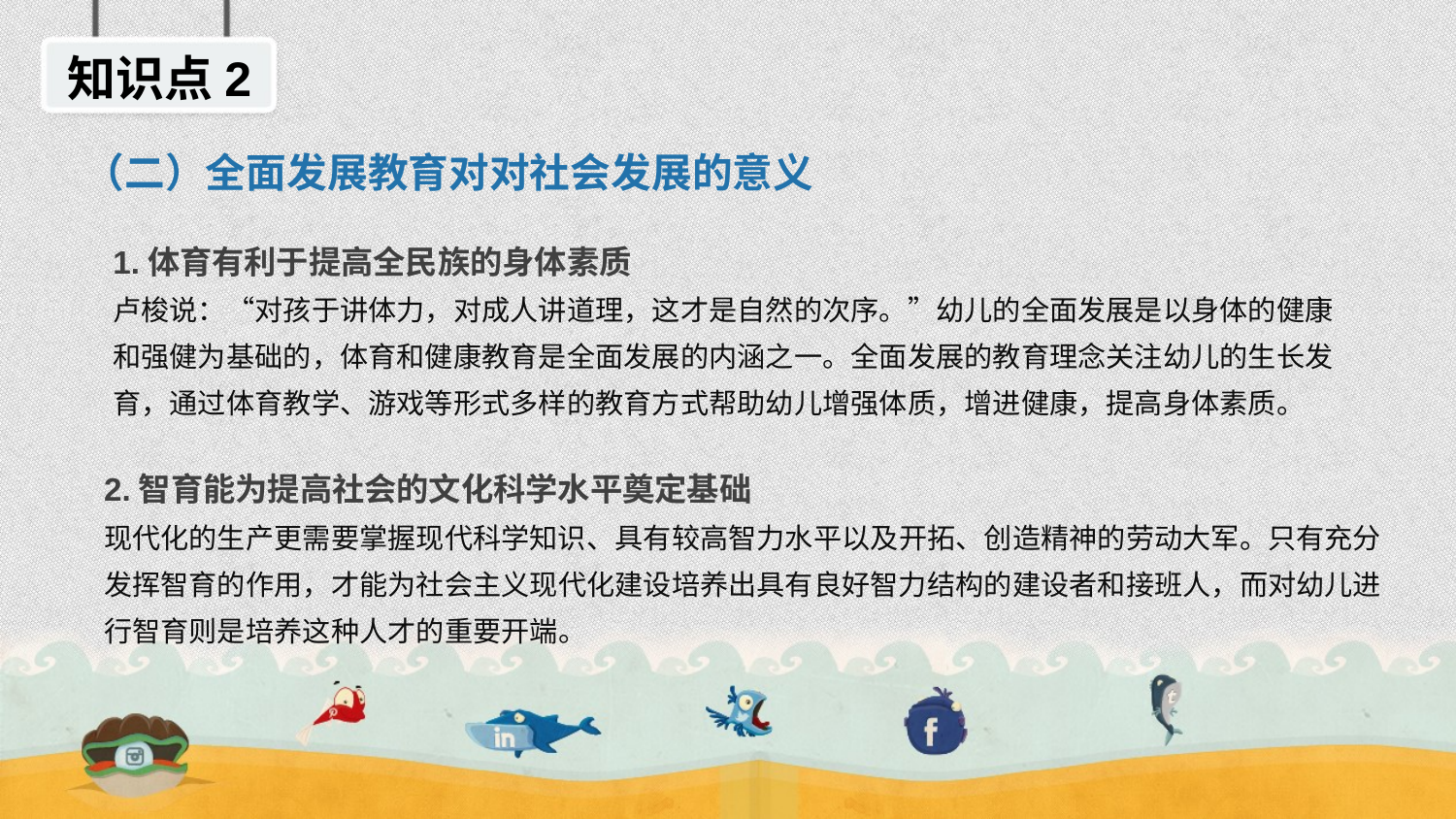

知识点2
（二）全面发展教育对对社会发展的意义
1.体育有利于提高全民族的身体素质
卢梭说：“对孩于讲体力，对成人讲道理，这才是自然的次序。”幼儿的全面发展是以身体的健康和强健为基础的，体育和健康教育是全面发展的内涵之一。全面发展的教育理念关注幼儿的生长发育，通过体育教学、游戏等形式多样的教育方式帮助幼儿增强体质，增进健康，提高身体素质。

2.智育能为提高社会的文化科学水平奠定基础
现代化的生产更需要掌握现代科学知识、具有较高智力水平以及开拓、创造精神的劳动大军。只有充分发挥智育的作用，才能为社会主义现代化建设培养出具有良好智力结构的建设者和接班人，而对幼儿进行智育则是培养这种人才的重要开端。